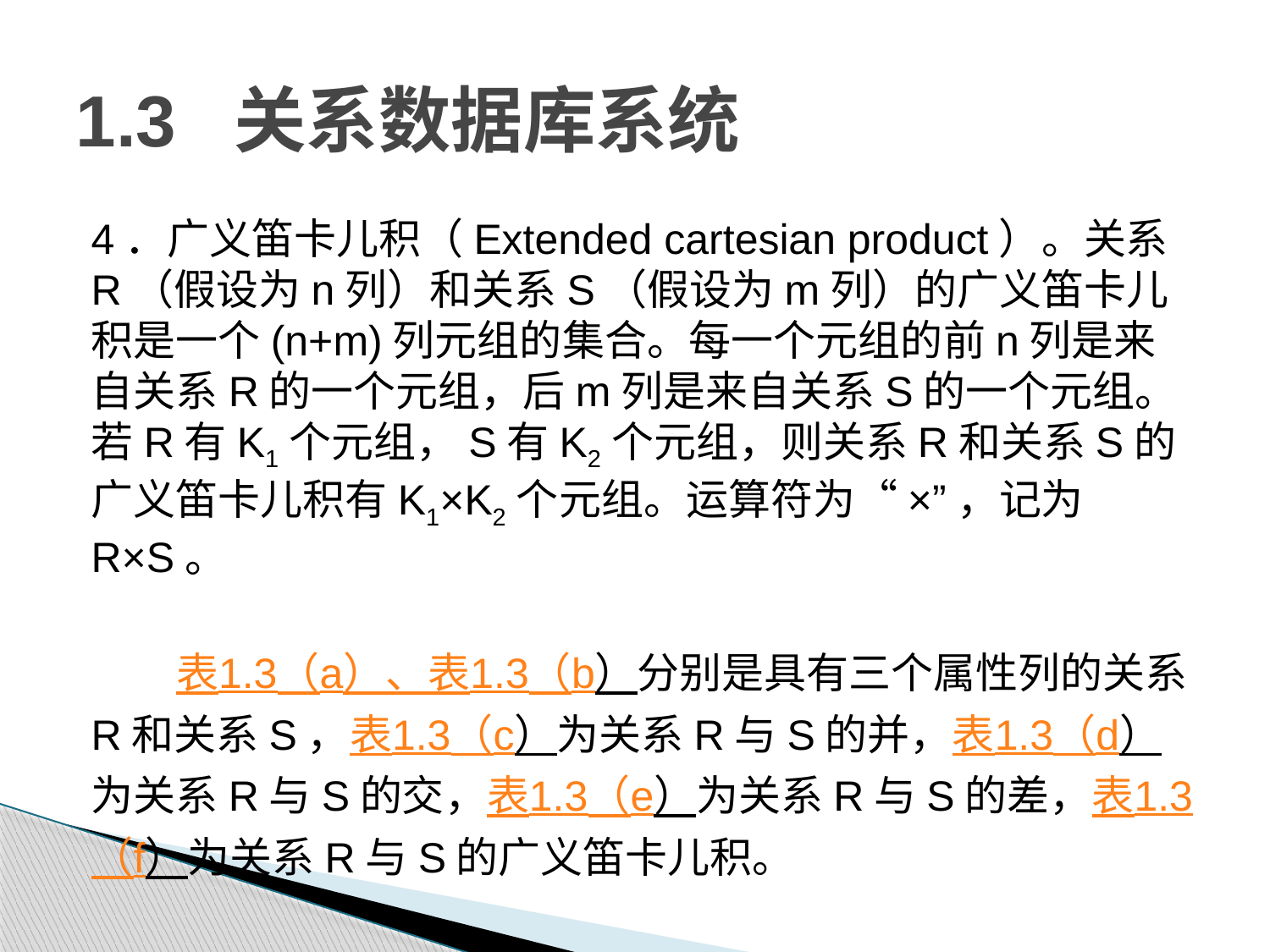

# 1.3  关系数据库系统
4．广义笛卡儿积（Extended cartesian product）。关系R（假设为n列）和关系S（假设为m列）的广义笛卡儿积是一个(n+m)列元组的集合。每一个元组的前n列是来自关系R的一个元组，后m列是来自关系S的一个元组。若R有K1个元组，S有K2个元组，则关系R和关系S的广义笛卡儿积有K1×K2个元组。运算符为“×”，记为R×S。

表1.3（a）、表1.3（b）分别是具有三个属性列的关系R和关系S，表1.3（c）为关系R与S的并，表1.3（d）为关系R与S的交，表1.3（e）为关系R与S的差，表1.3（f）为关系R与S的广义笛卡儿积。